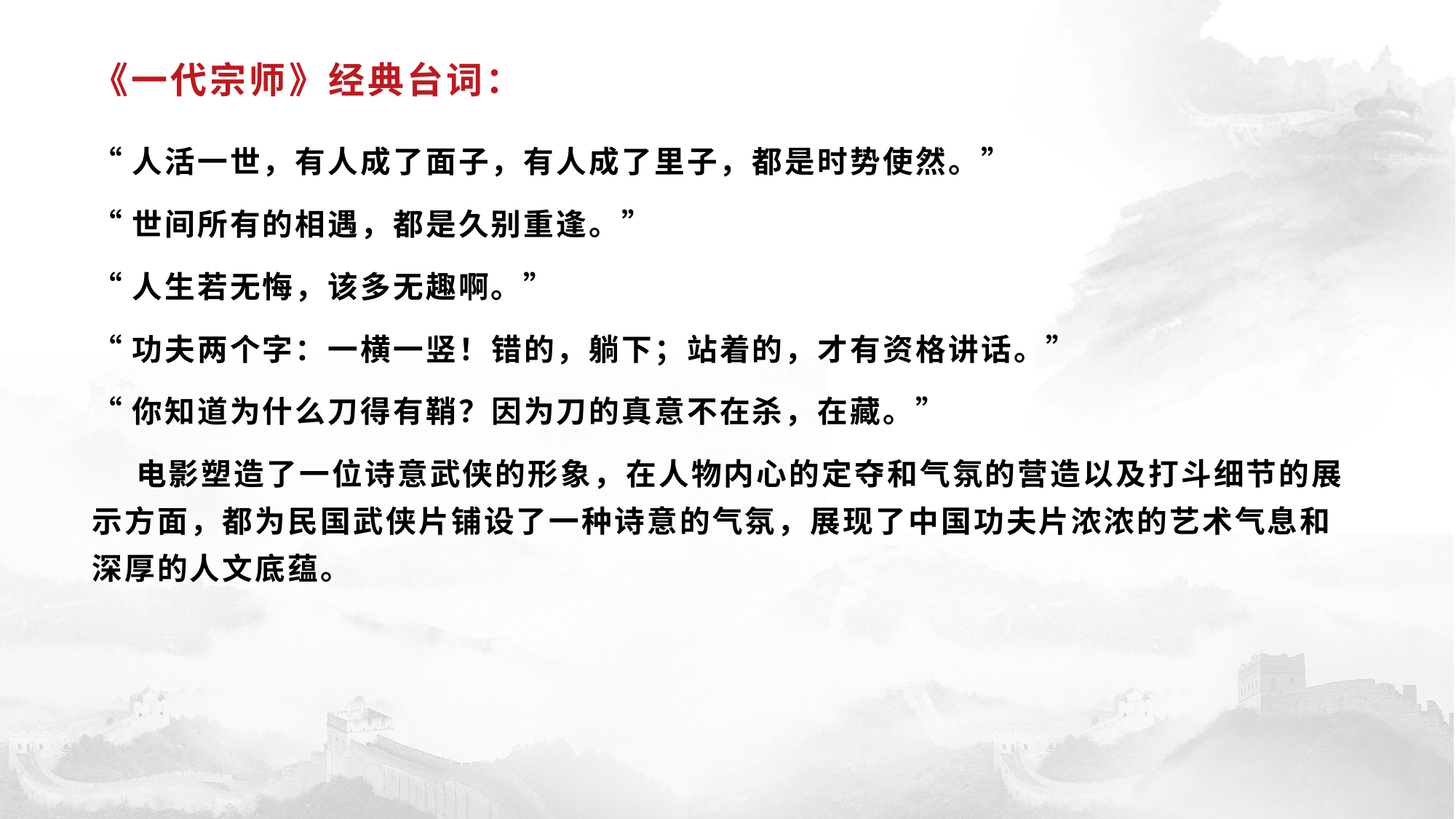

# 《一代宗师》经典台词：
“人活一世，有人成了面子，有人成了里子，都是时势使然。”
“世间所有的相遇，都是久别重逢。”
“人生若无悔，该多无趣啊。”
“功夫两个字：一横一竖！错的，躺下；站着的，才有资格讲话。”
“你知道为什么刀得有鞘？因为刀的真意不在杀，在藏。”
    电影塑造了一位诗意武侠的形象，在人物内心的定夺和气氛的营造以及打斗细节的展示方面，都为民国武侠片铺设了一种诗意的气氛，展现了中国功夫片浓浓的艺术气息和深厚的人文底蕴。